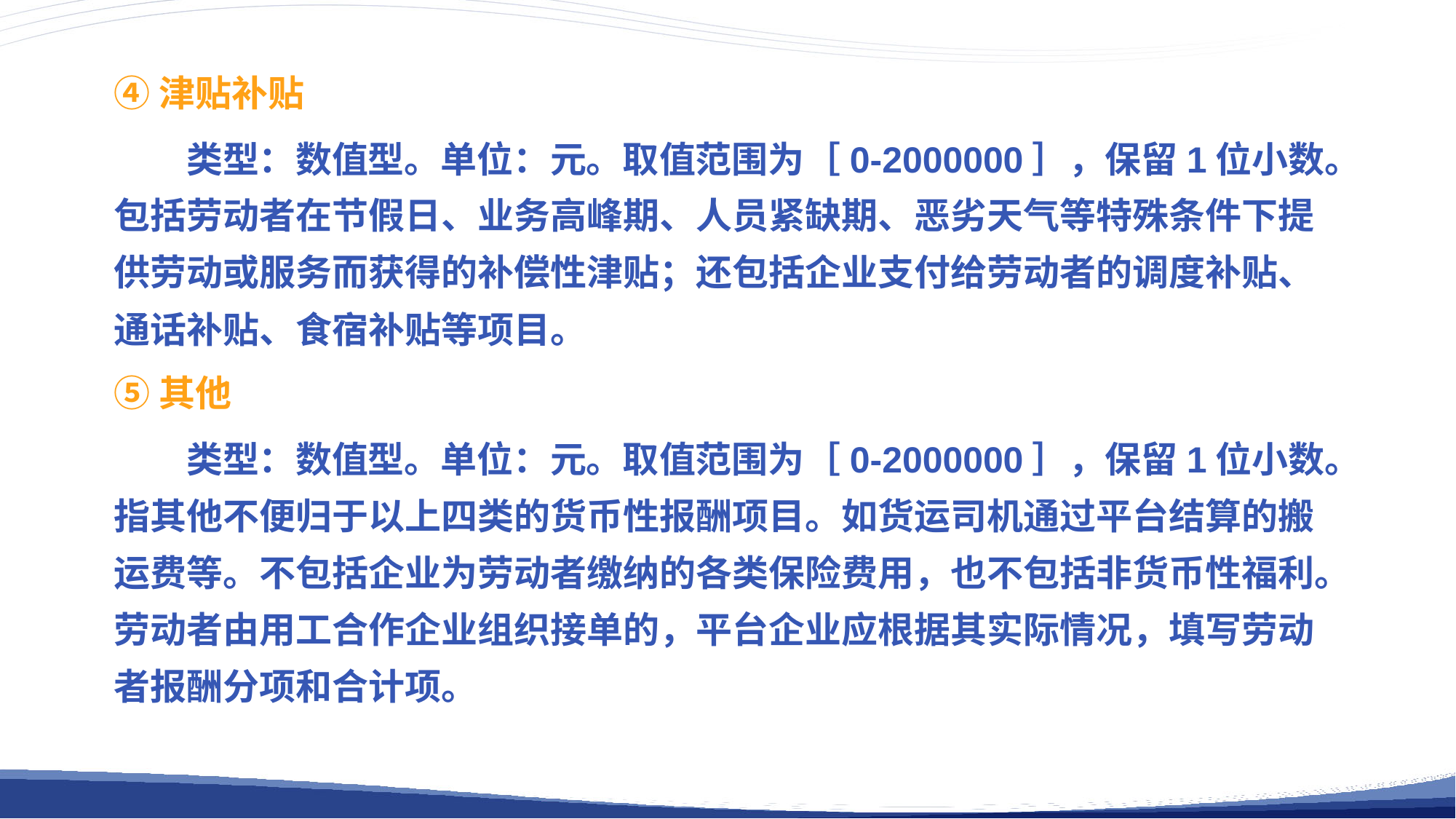

④津贴补贴
类型：数值型。单位：元。取值范围为［0-2000000］，保留1位小数。包括劳动者在节假日、业务高峰期、人员紧缺期、恶劣天气等特殊条件下提供劳动或服务而获得的补偿性津贴；还包括企业支付给劳动者的调度补贴、通话补贴、食宿补贴等项目。
⑤其他
类型：数值型。单位：元。取值范围为［0-2000000］，保留1位小数。指其他不便归于以上四类的货币性报酬项目。如货运司机通过平台结算的搬运费等。不包括企业为劳动者缴纳的各类保险费用，也不包括非货币性福利。劳动者由用工合作企业组织接单的，平台企业应根据其实际情况，填写劳动者报酬分项和合计项。